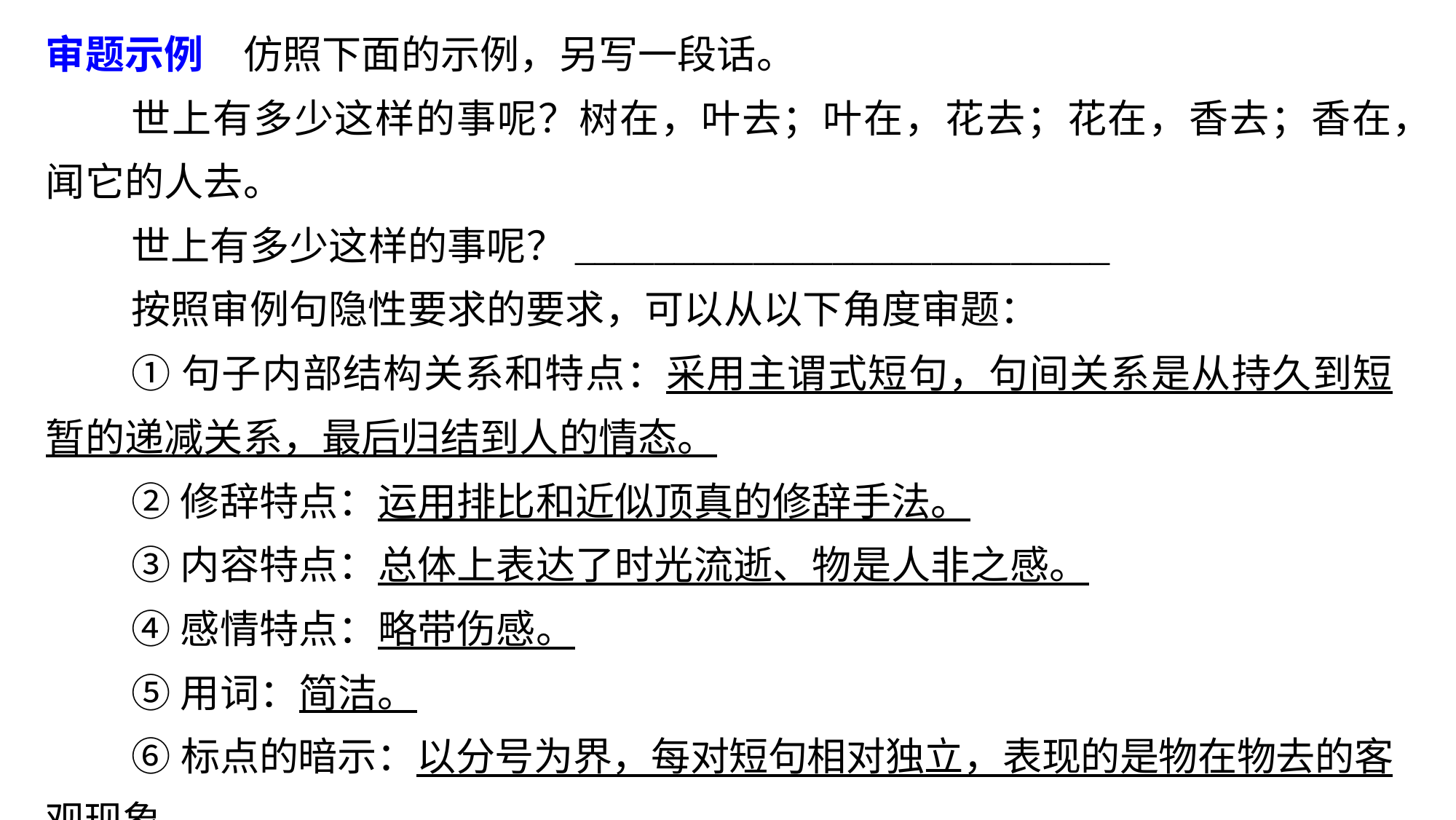

审题示例　仿照下面的示例，另写一段话。
世上有多少这样的事呢？树在，叶去；叶在，花去；花在，香去；香在，闻它的人去。
世上有多少这样的事呢？___________________________
按照审例句隐性要求的要求，可以从以下角度审题：
①句子内部结构关系和特点：采用主谓式短句，句间关系是从持久到短暂的递减关系，最后归结到人的情态。
②修辞特点：运用排比和近似顶真的修辞手法。
③内容特点：总体上表达了时光流逝、物是人非之感。
④感情特点：略带伤感。
⑤用词：简洁。
⑥标点的暗示：以分号为界，每对短句相对独立，表现的是物在物去的客观现象。